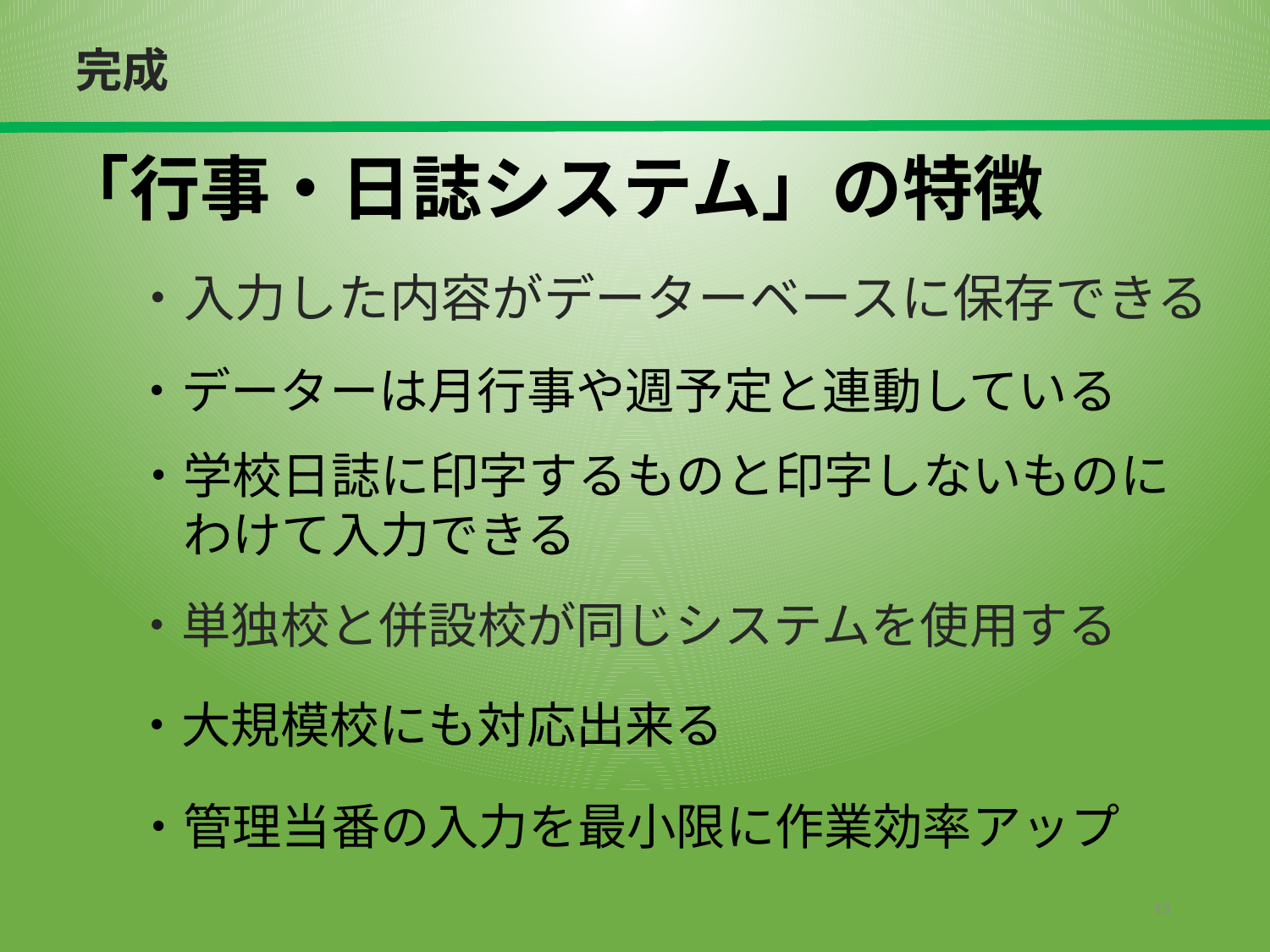

完成
# 「行事・日誌システム」の特徴
・入力した内容がデーターベースに保存できる
・データーは月行事や週予定と連動している
・学校日誌に印字するものと印字しないものに
　わけて入力できる
・単独校と併設校が同じシステムを使用する
・大規模校にも対応出来る
・管理当番の入力を最小限に作業効率アップ
13